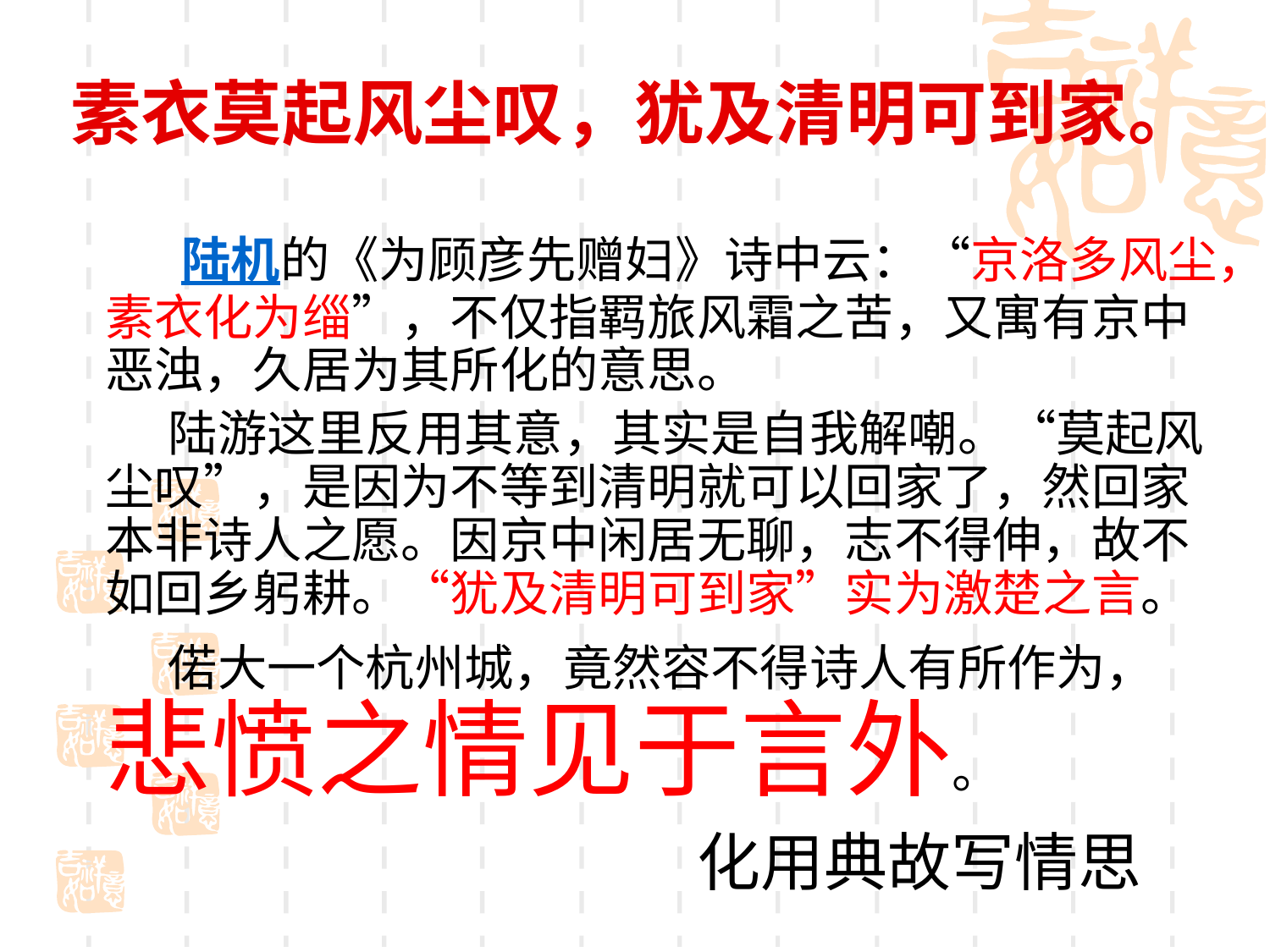

# 素衣莫起风尘叹，犹及清明可到家。
          陆机的《为顾彦先赠妇》诗中云：“京洛多风尘，素衣化为缁”，不仅指羁旅风霜之苦，又寓有京中恶浊，久居为其所化的意思。
         陆游这里反用其意，其实是自我解嘲。“莫起风尘叹”，是因为不等到清明就可以回家了，然回家本非诗人之愿。因京中闲居无聊，志不得伸，故不如回乡躬耕。“犹及清明可到家”实为激楚之言。
         偌大一个杭州城，竟然容不得诗人有所作为，悲愤之情见于言外。
化用典故写情思